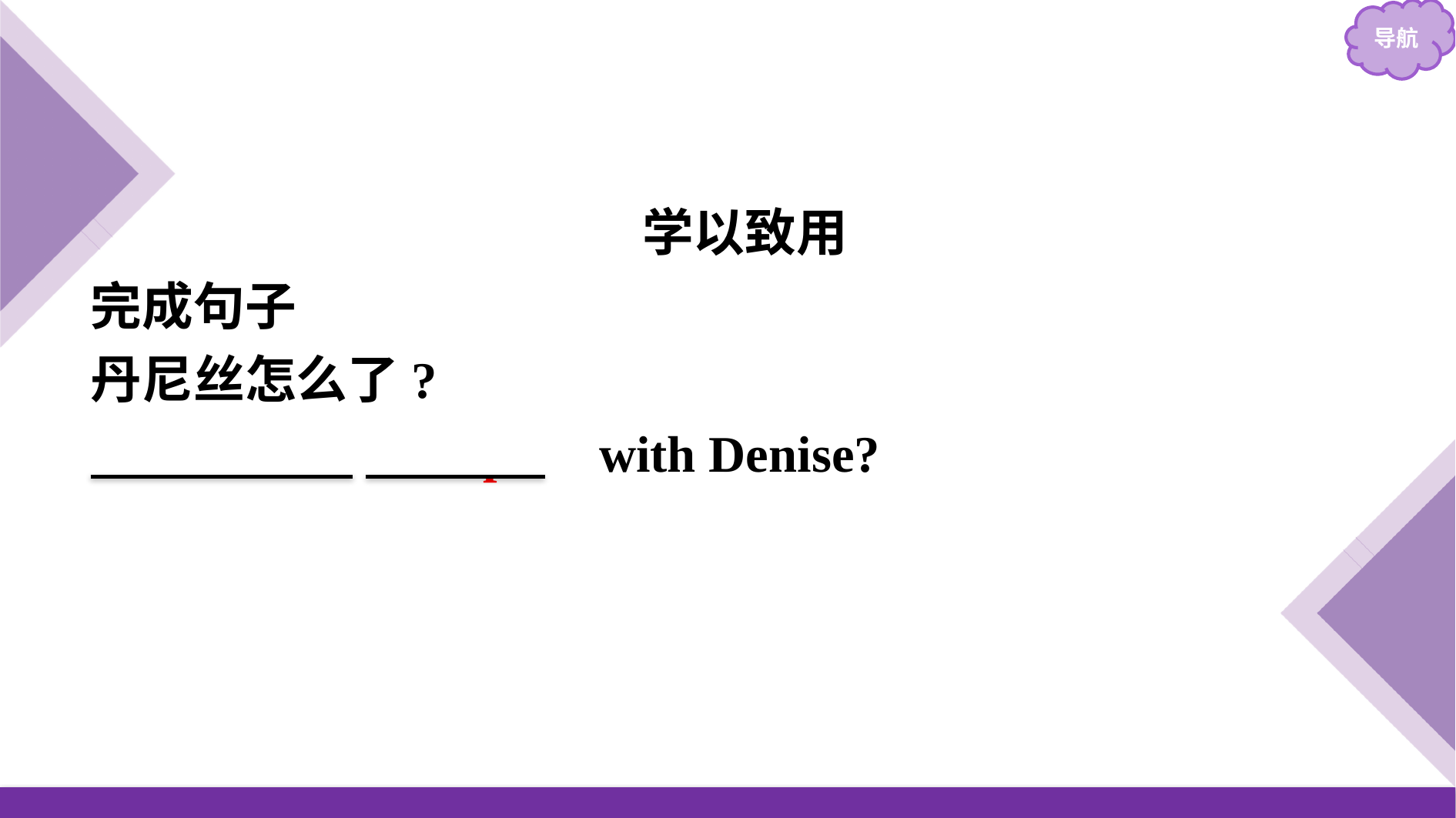

学以致用
完成句子
丹尼丝怎么了?
　What's　 　up　 with Denise?